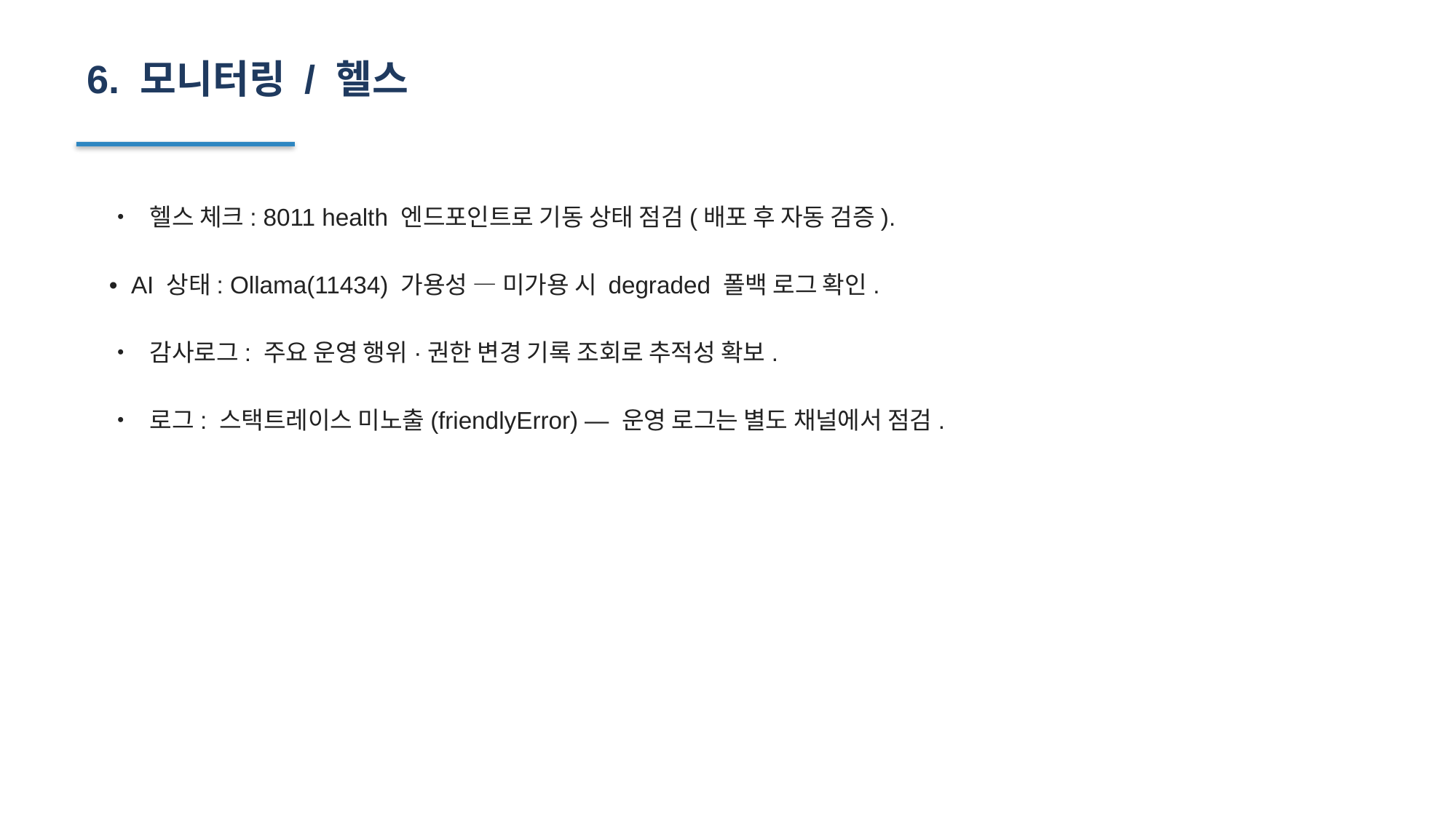

6. 모니터링 / 헬스

•  헬스 체크: 8011 health 엔드포인트로 기동 상태 점검(배포 후 자동 검증).
•  AI 상태: Ollama(11434) 가용성 — 미가용 시 degraded 폴백 로그 확인.
•  감사로그: 주요 운영 행위·권한 변경 기록 조회로 추적성 확보.
•  로그: 스택트레이스 미노출(friendlyError) — 운영 로그는 별도 채널에서 점검.